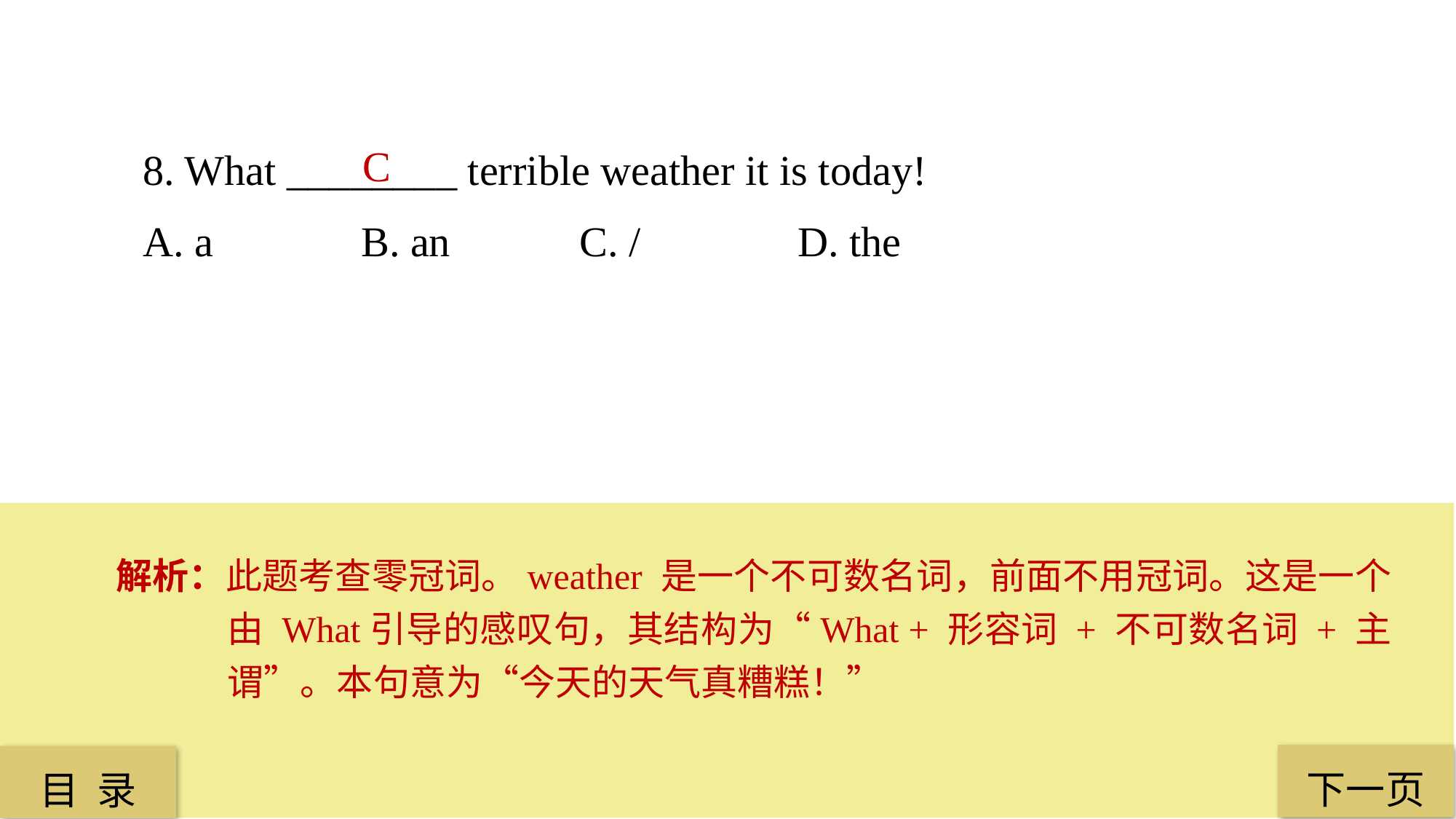

8. What ________ terrible weather it is today!
A. a 		B. an 		C. / 		D. the
C
解析：此题考查零冠词。weather 是一个不可数名词，前面不用冠词。这是一个由 What引导的感叹句，其结构为“What + 形容词 + 不可数名词 + 主谓”。本句意为“今天的天气真糟糕！”